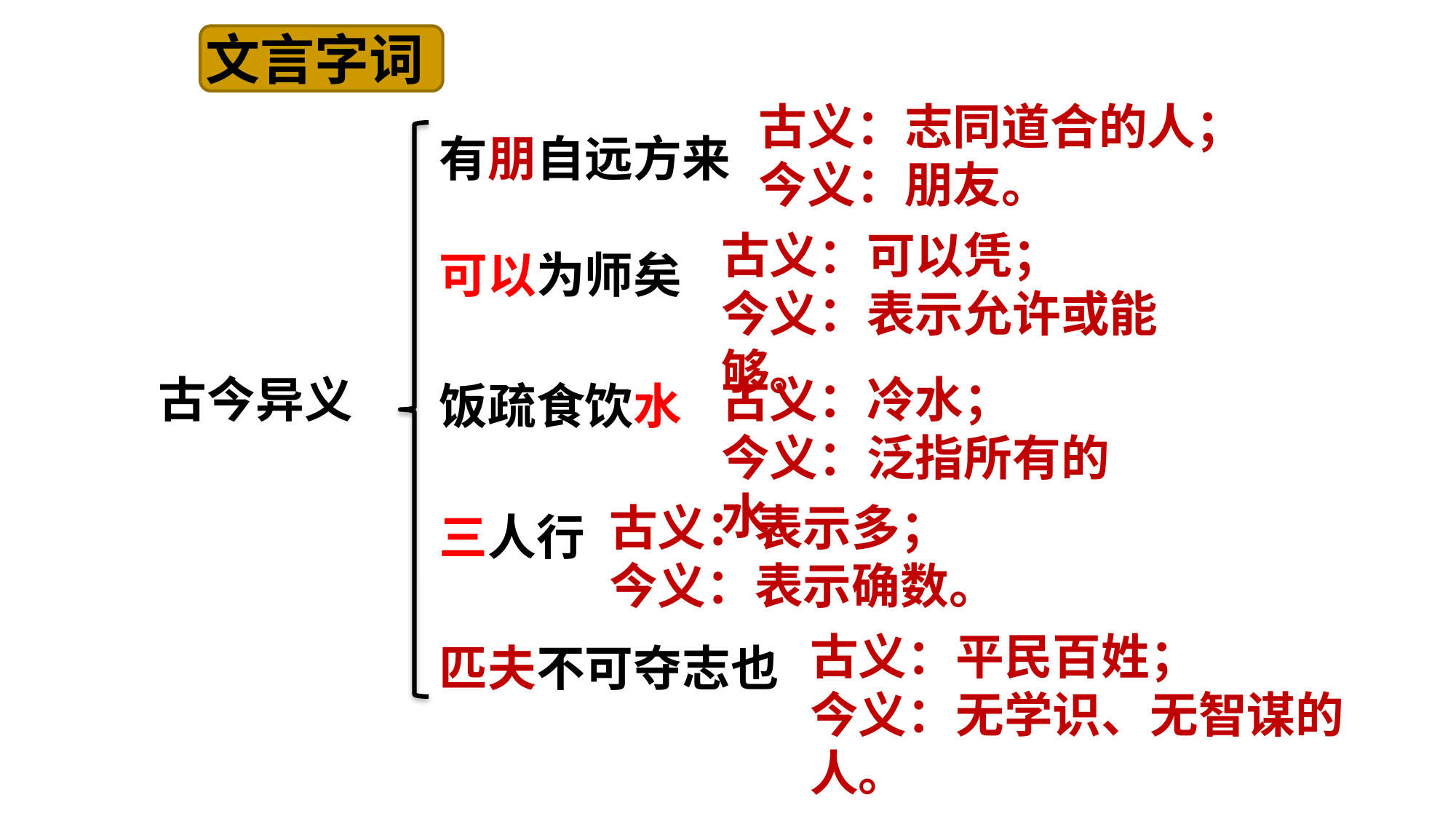

文言字词

古义：志同道合的人；
今义：朋友。

有朋自远方来

可以为师矣

饭疏食饮水

三人行

匹夫不可夺志也
古义：可以凭；
今义：表示允许或能够。
古今异义
古义：冷水；
今义：泛指所有的水。
古义：表示多；
今义：表示确数。
古义：平民百姓；
今义：无学识、无智谋的人。